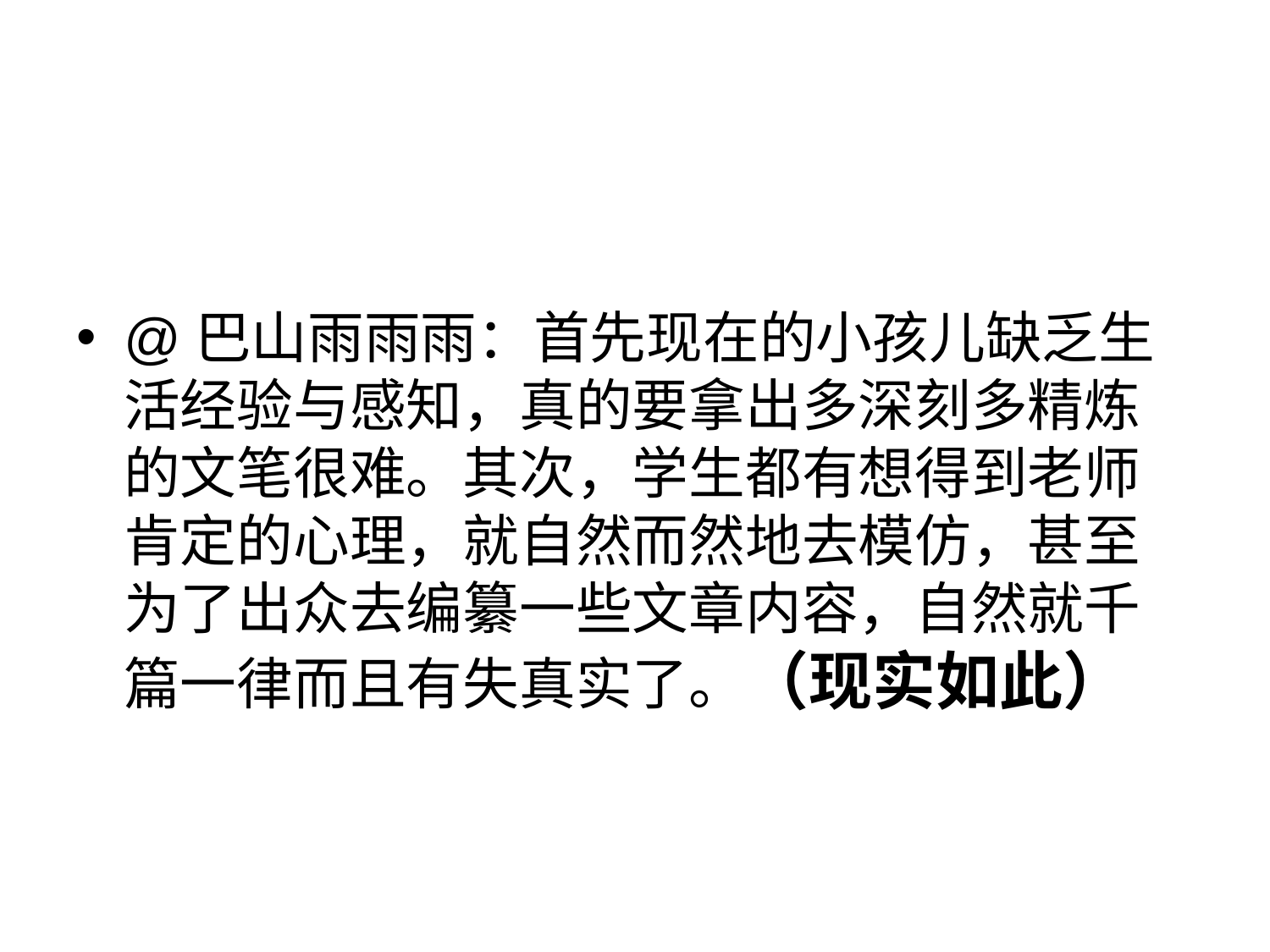

@巴山雨雨雨：首先现在的小孩儿缺乏生活经验与感知，真的要拿出多深刻多精炼的文笔很难。其次，学生都有想得到老师肯定的心理，就自然而然地去模仿，甚至为了出众去编纂一些文章内容，自然就千篇一律而且有失真实了。（现实如此）